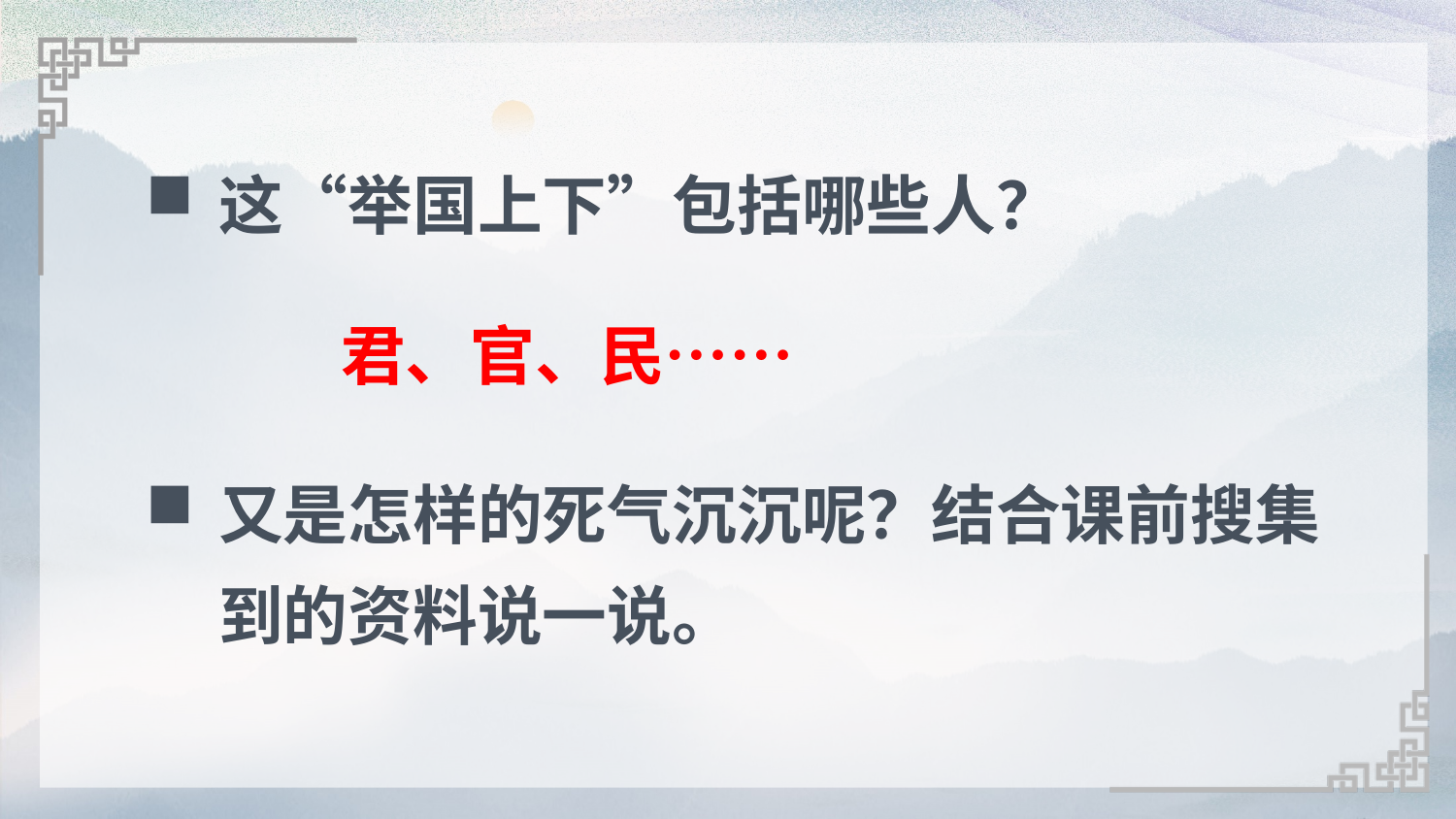

这“举国上下”包括哪些人？
君、官、民……
又是怎样的死气沉沉呢？结合课前搜集到的资料说一说。